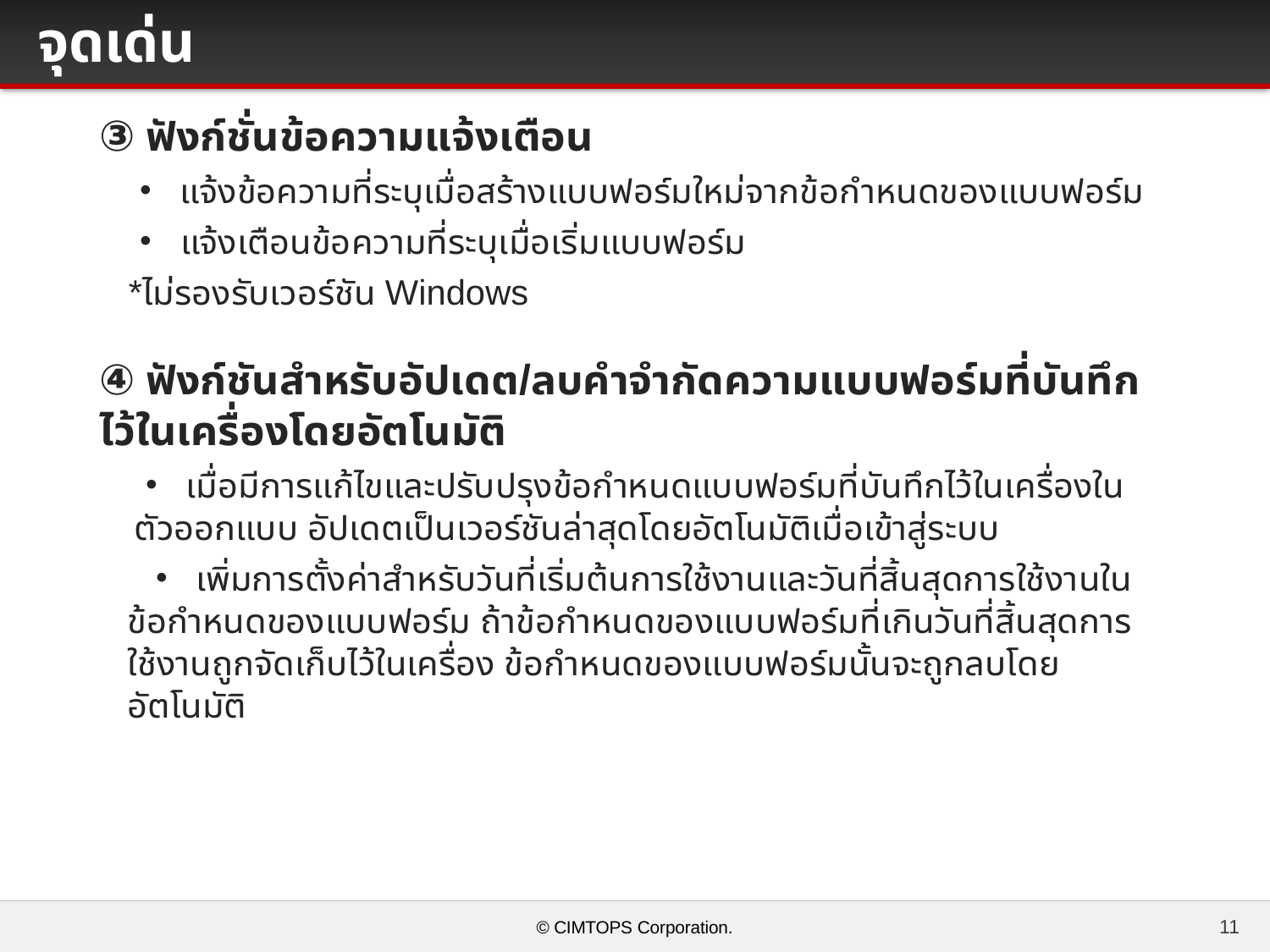

# จุดเด่น
③ ฟังก์ชั่นข้อความแจ้งเตือน
・ แจ้งข้อความที่ระบุเมื่อสร้างแบบฟอร์มใหม่จากข้อกำหนดของแบบฟอร์ม
・ แจ้งเตือนข้อความที่ระบุเมื่อเริ่มแบบฟอร์ม
*ไม่รองรับเวอร์ชัน Windows
④ ฟังก์ชันสำหรับอัปเดต/ลบคำจำกัดความแบบฟอร์มที่บันทึกไว้ในเครื่องโดยอัตโนมัติ
・ เมื่อมีการแก้ไขและปรับปรุงข้อกำหนดแบบฟอร์มที่บันทึกไว้ในเครื่องในตัวออกแบบ อัปเดตเป็นเวอร์ชันล่าสุดโดยอัตโนมัติเมื่อเข้าสู่ระบบ
 ・ เพิ่มการตั้งค่าสำหรับวันที่เริ่มต้นการใช้งานและวันที่สิ้นสุดการใช้งานในข้อกำหนดของแบบฟอร์ม ถ้าข้อกำหนดของแบบฟอร์มที่เกินวันที่สิ้นสุดการใช้งานถูกจัดเก็บไว้ในเครื่อง ข้อกำหนดของแบบฟอร์มนั้นจะถูกลบโดยอัตโนมัติ
11
© CIMTOPS Corporation.